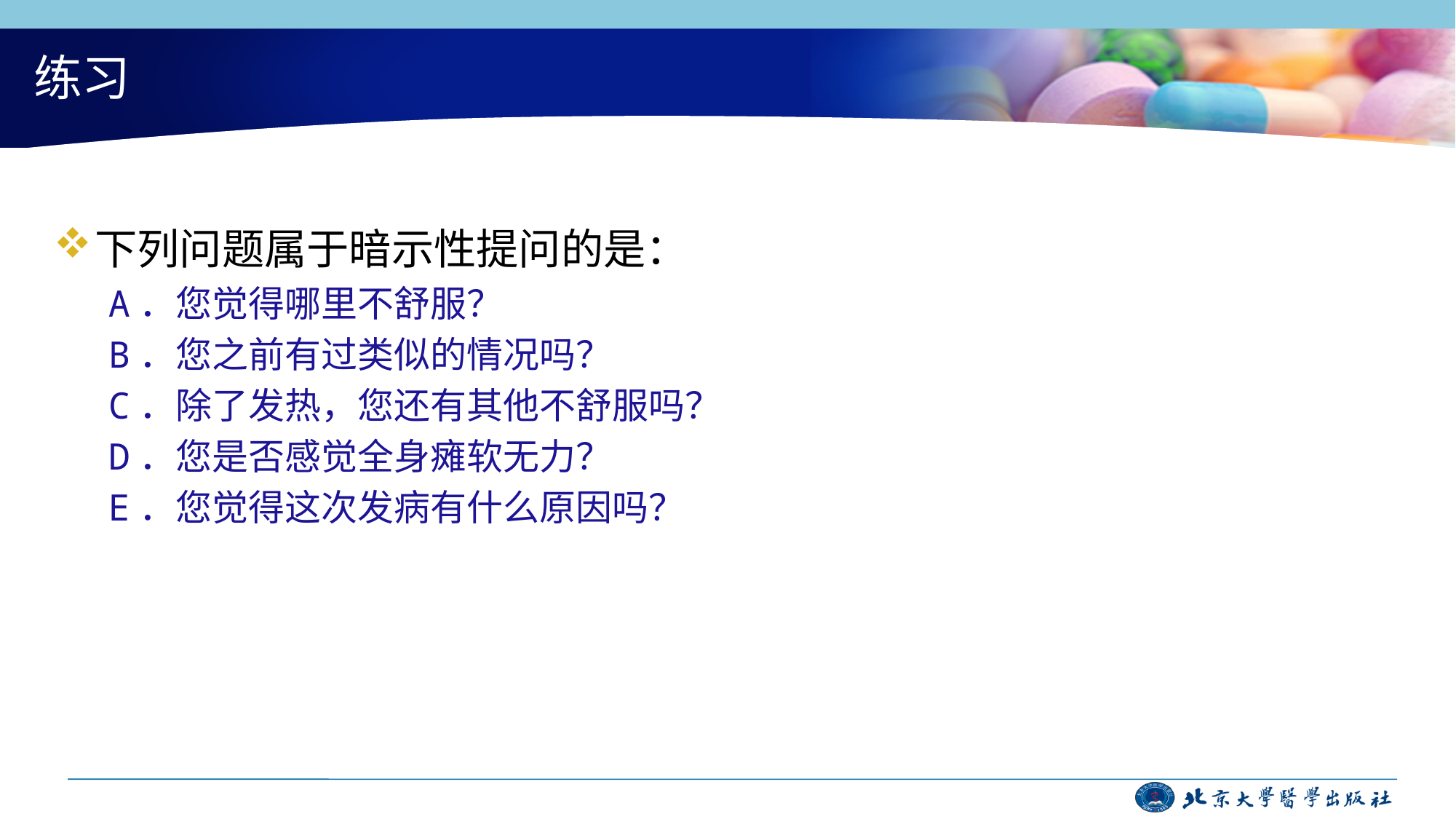

# 练习
下列问题属于暗示性提问的是：
A．您觉得哪里不舒服？
B．您之前有过类似的情况吗？
C．除了发热，您还有其他不舒服吗？
D．您是否感觉全身瘫软无力？
E．您觉得这次发病有什么原因吗？